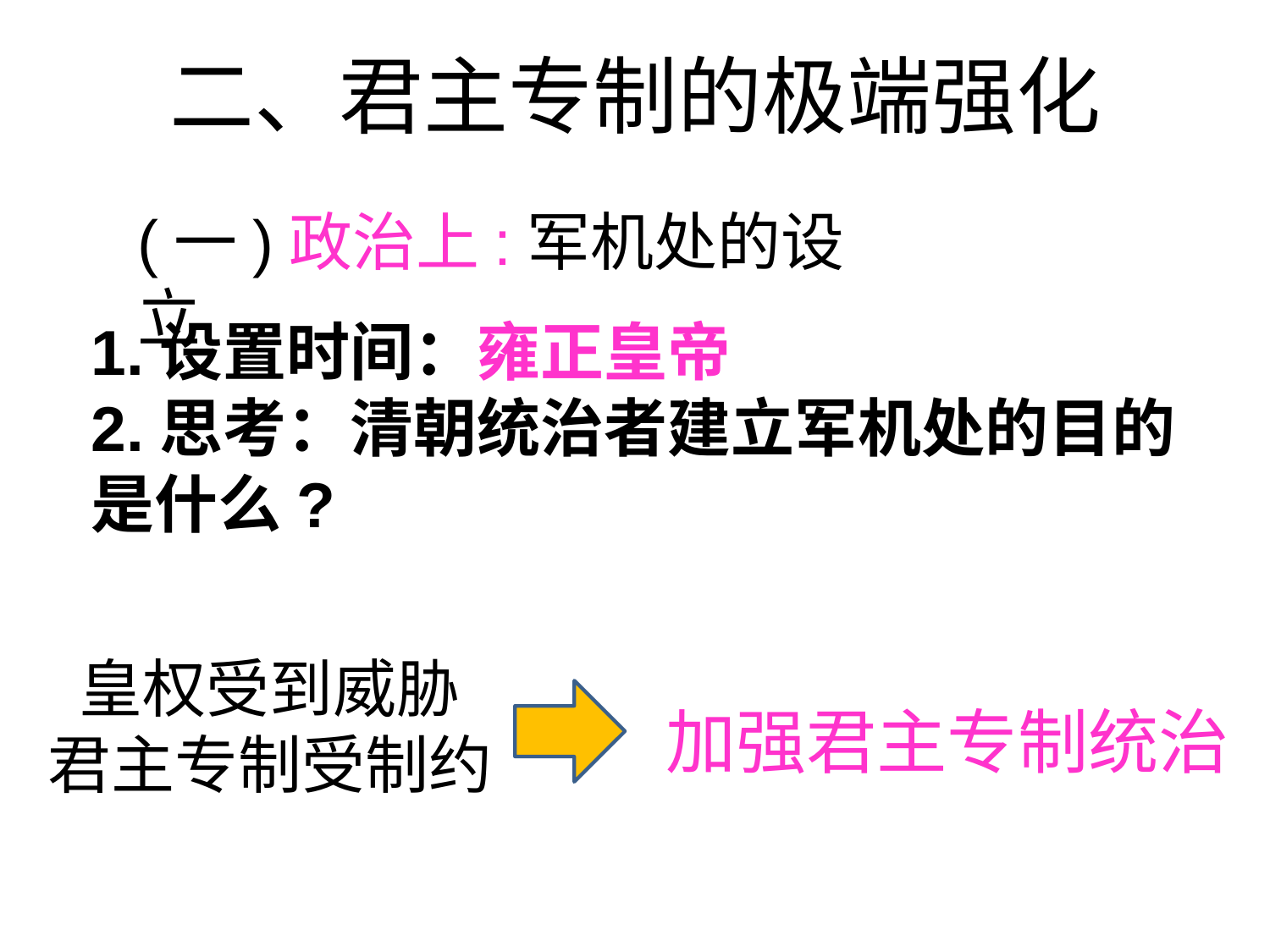

# 二、君主专制的极端强化
(一)政治上:军机处的设立
1.设置时间：
2.思考：清朝统治者建立军机处的目的是什么?
雍正皇帝
皇权受到威胁
君主专制受制约

加强君主专制统治